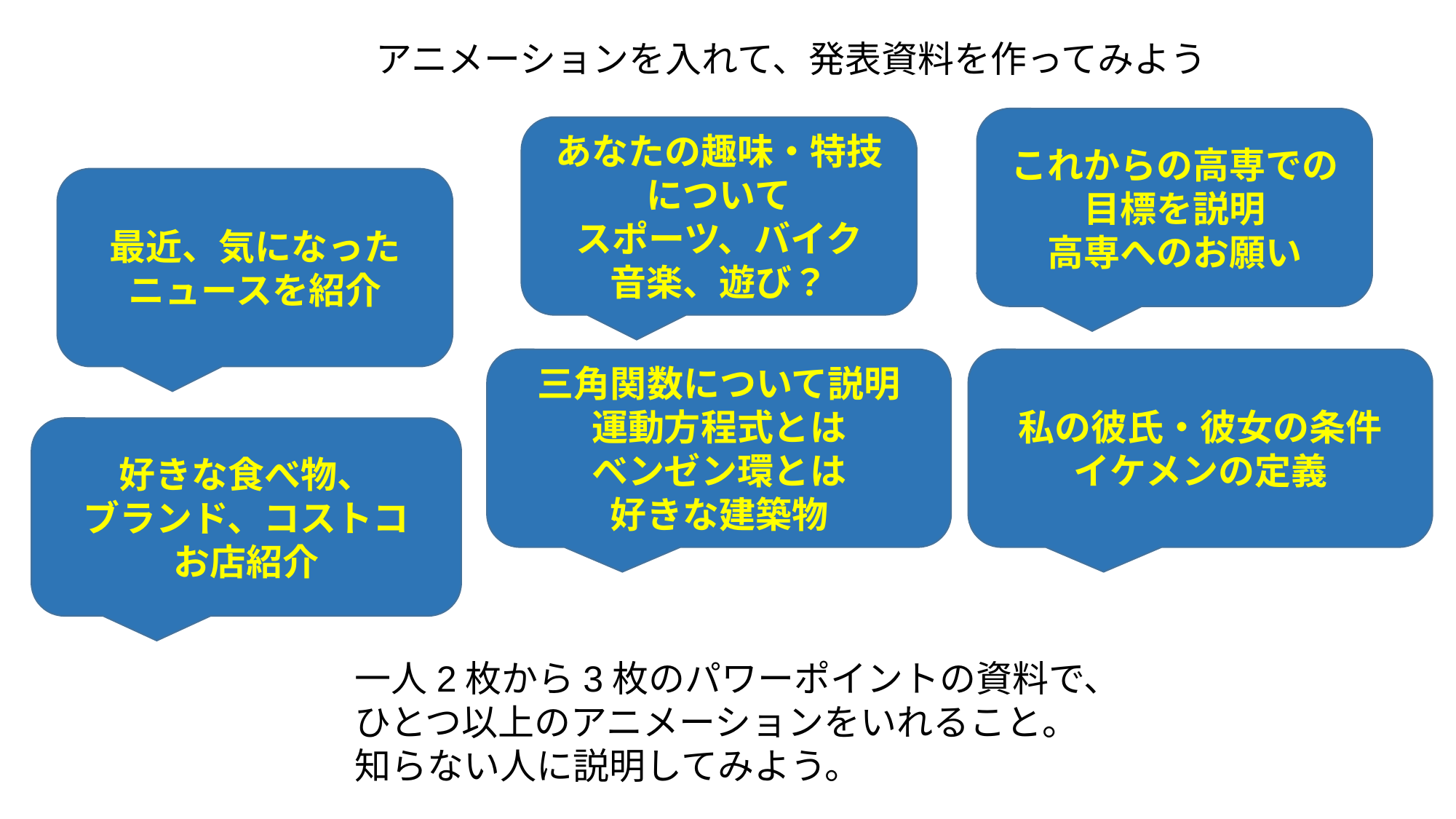

アニメーションを入れて、発表資料を作ってみよう
これからの高専での目標を説明
高専へのお願い
あなたの趣味・特技について
スポーツ、バイク
音楽、遊び？
最近、気になったニュースを紹介
三角関数について説明
運動方程式とは
ベンゼン環とは
好きな建築物
私の彼氏・彼女の条件
イケメンの定義
好きな食べ物、
ブランド、コストコ
お店紹介
一人2枚から3枚のパワーポイントの資料で、
ひとつ以上のアニメーションをいれること。
知らない人に説明してみよう。